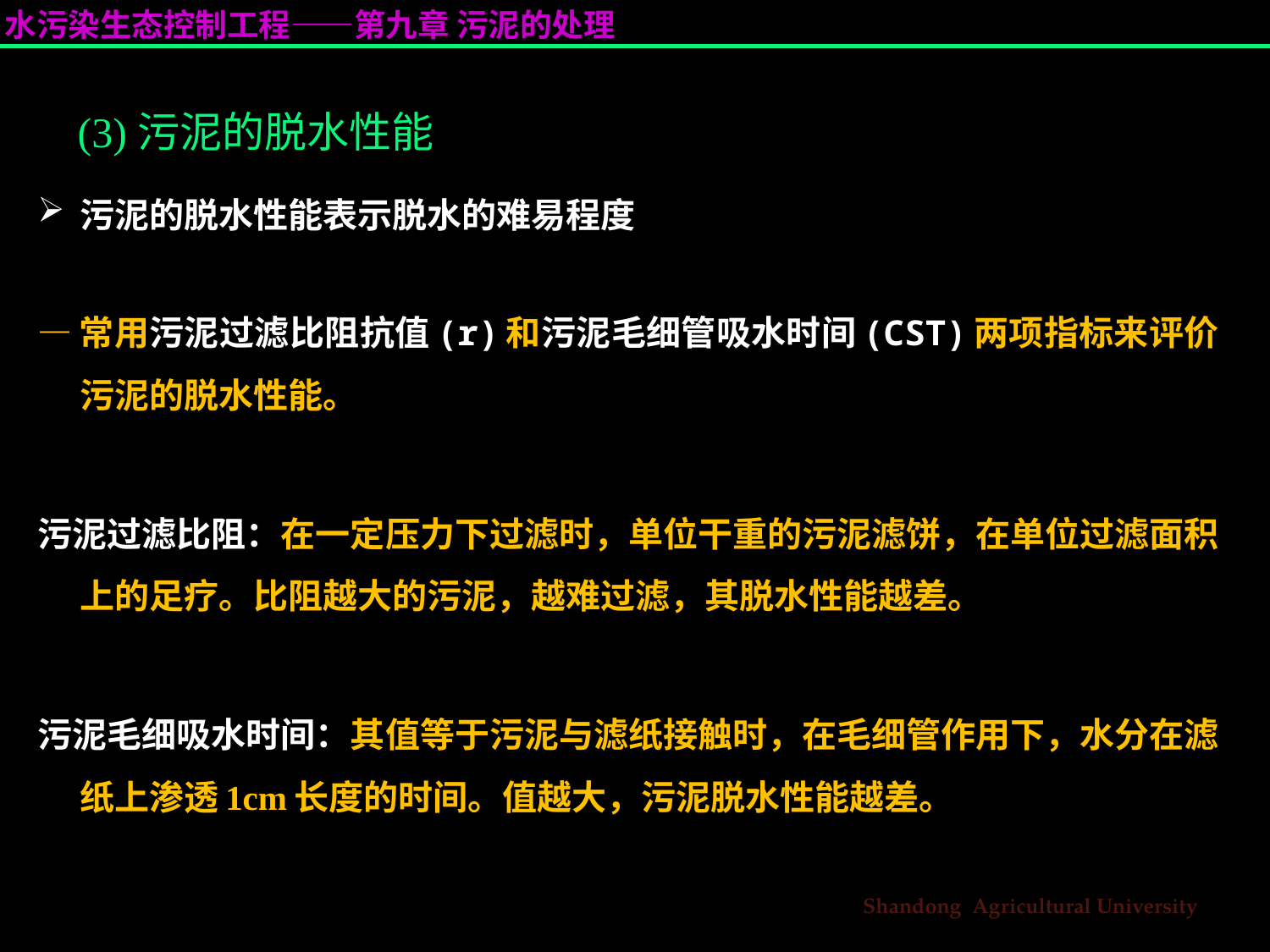

# (3)污泥的脱水性能
污泥的脱水性能表示脱水的难易程度

—常用污泥过滤比阻抗值(r)和污泥毛细管吸水时间(CST)两项指标来评价污泥的脱水性能。

污泥过滤比阻：在一定压力下过滤时，单位干重的污泥滤饼，在单位过滤面积上的足疗。比阻越大的污泥，越难过滤，其脱水性能越差。

污泥毛细吸水时间：其值等于污泥与滤纸接触时，在毛细管作用下，水分在滤纸上渗透1cm长度的时间。值越大，污泥脱水性能越差。